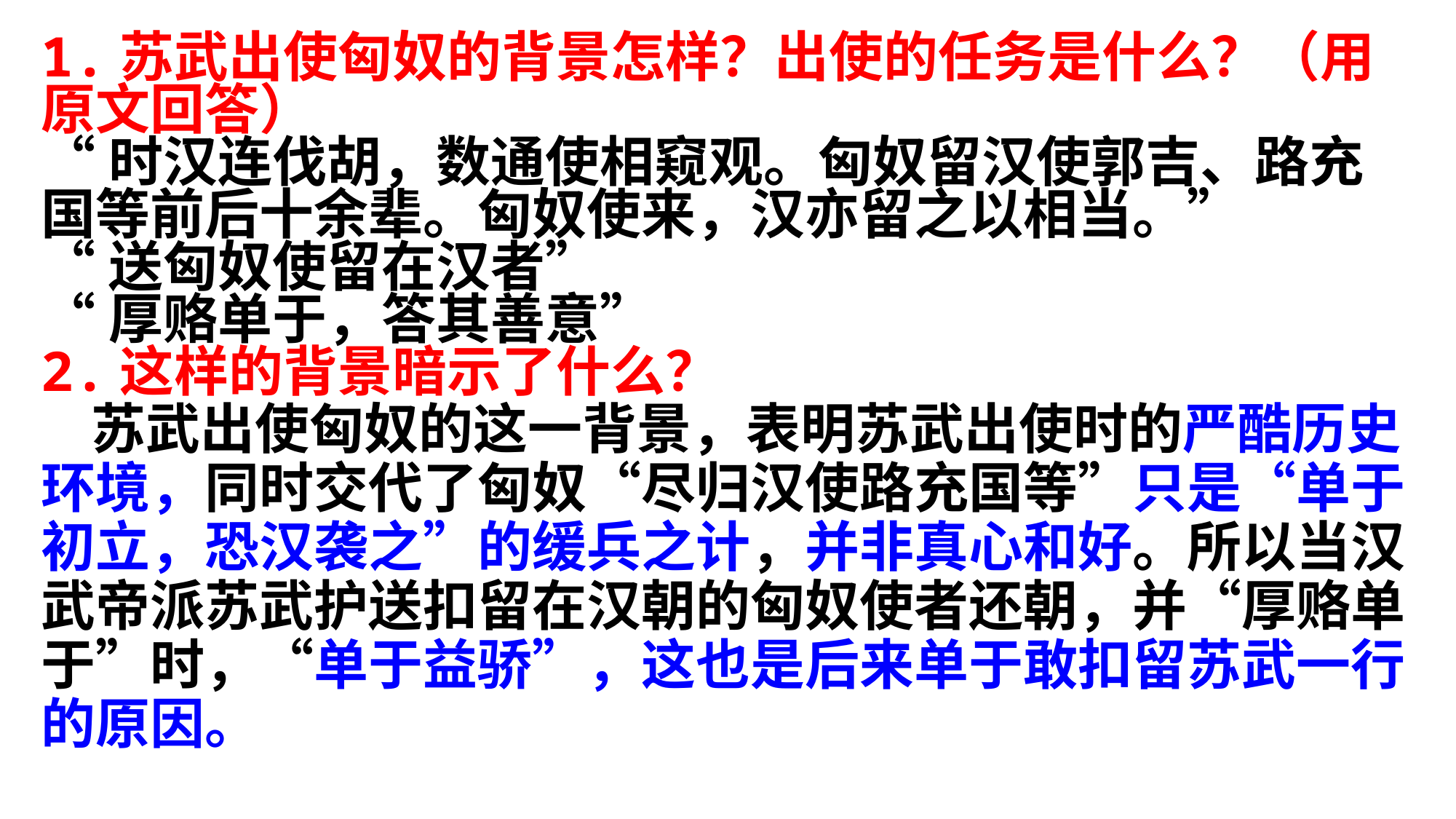

1.苏武出使匈奴的背景怎样？出使的任务是什么？（用原文回答）
“时汉连伐胡，数通使相窥观。匈奴留汉使郭吉、路充国等前后十余辈。匈奴使来，汉亦留之以相当。”
“送匈奴使留在汉者”
“厚赂单于，答其善意”
2.这样的背景暗示了什么？
   苏武出使匈奴的这一背景，表明苏武出使时的严酷历史环境，同时交代了匈奴“尽归汉使路充国等”只是“单于初立，恐汉袭之”的缓兵之计，并非真心和好。所以当汉武帝派苏武护送扣留在汉朝的匈奴使者还朝，并“厚赂单于”时，“单于益骄”，这也是后来单于敢扣留苏武一行的原因。